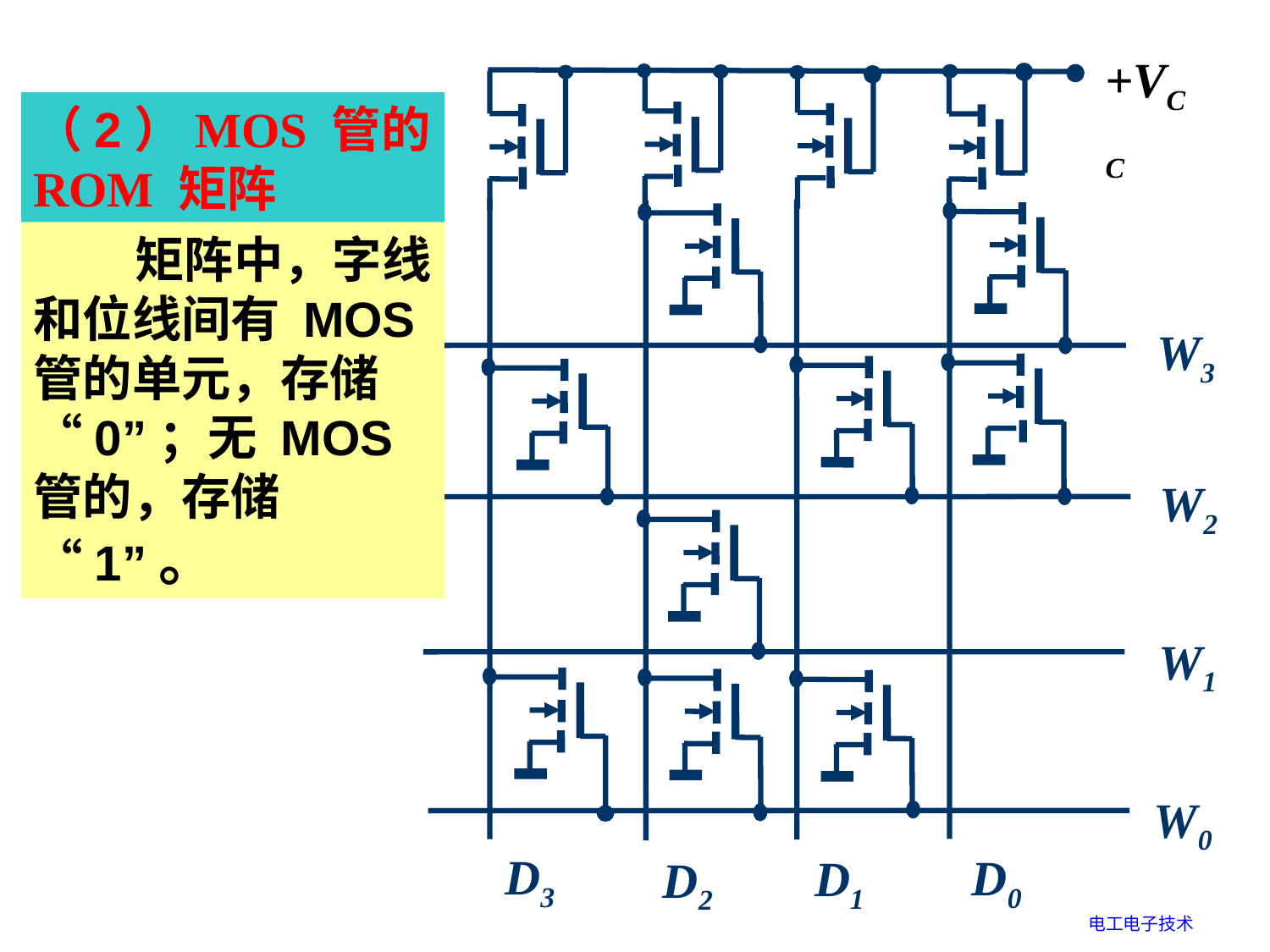

+VCC

W3

W2

W1

W0

D3
D0
D1
D2
（2）MOS 管的ROM 矩阵
        矩阵中，字线和位线间有 MOS 管的单元，存储 “0”；无 MOS 管的，存储 “1”。
电工电子技术